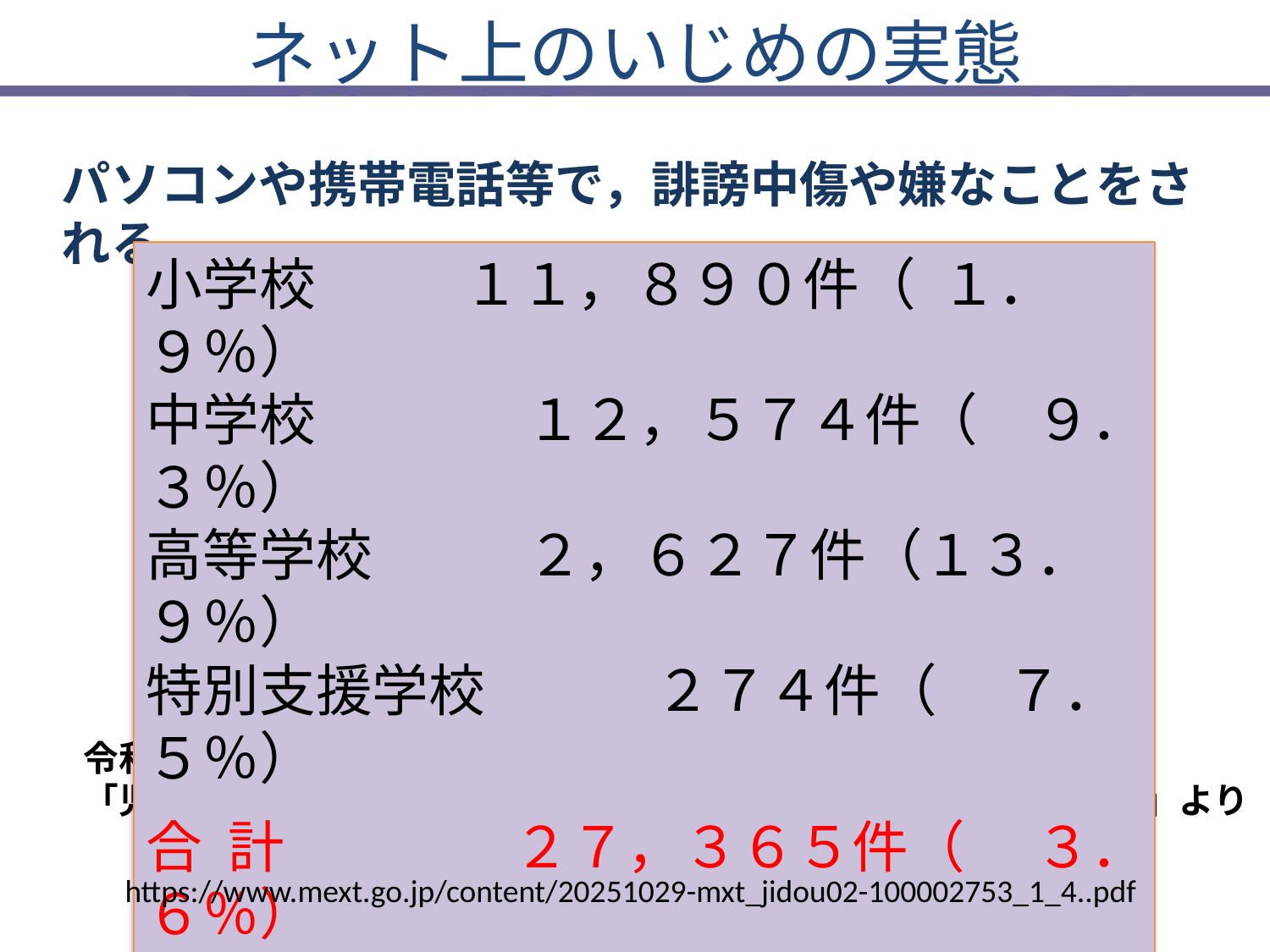

ネット上のいじめの実態
パソコンや携帯電話等で，誹謗中傷や嫌なことをされる
小学校	     １１，８９０件（  １．９％）
中学校	　　 １２，５７４件（　９．３％）
高等学校		２，６２７件（１３．９％）
特別支援学校　　　２７４件（　 ７．５％）

合  計	　　２７，３６５件（　 ３．６％）

　　　（　　）内は認知件数全体に対する割合

令和６年度　文部科学省
「児童生徒の問題行動・不登校等生徒指導上の諸課題に関する調査」より
https://www.mext.go.jp/content/20251029-mxt_jidou02-100002753_1_4..pdf